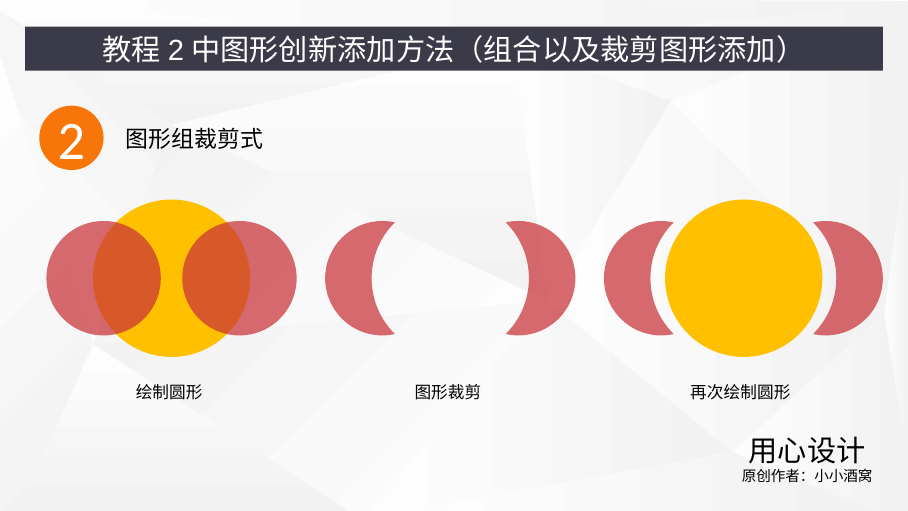

教程2中图形创新添加方法（组合以及裁剪图形添加）
2
图形组裁剪式

绘制圆形
图形裁剪
再次绘制圆形